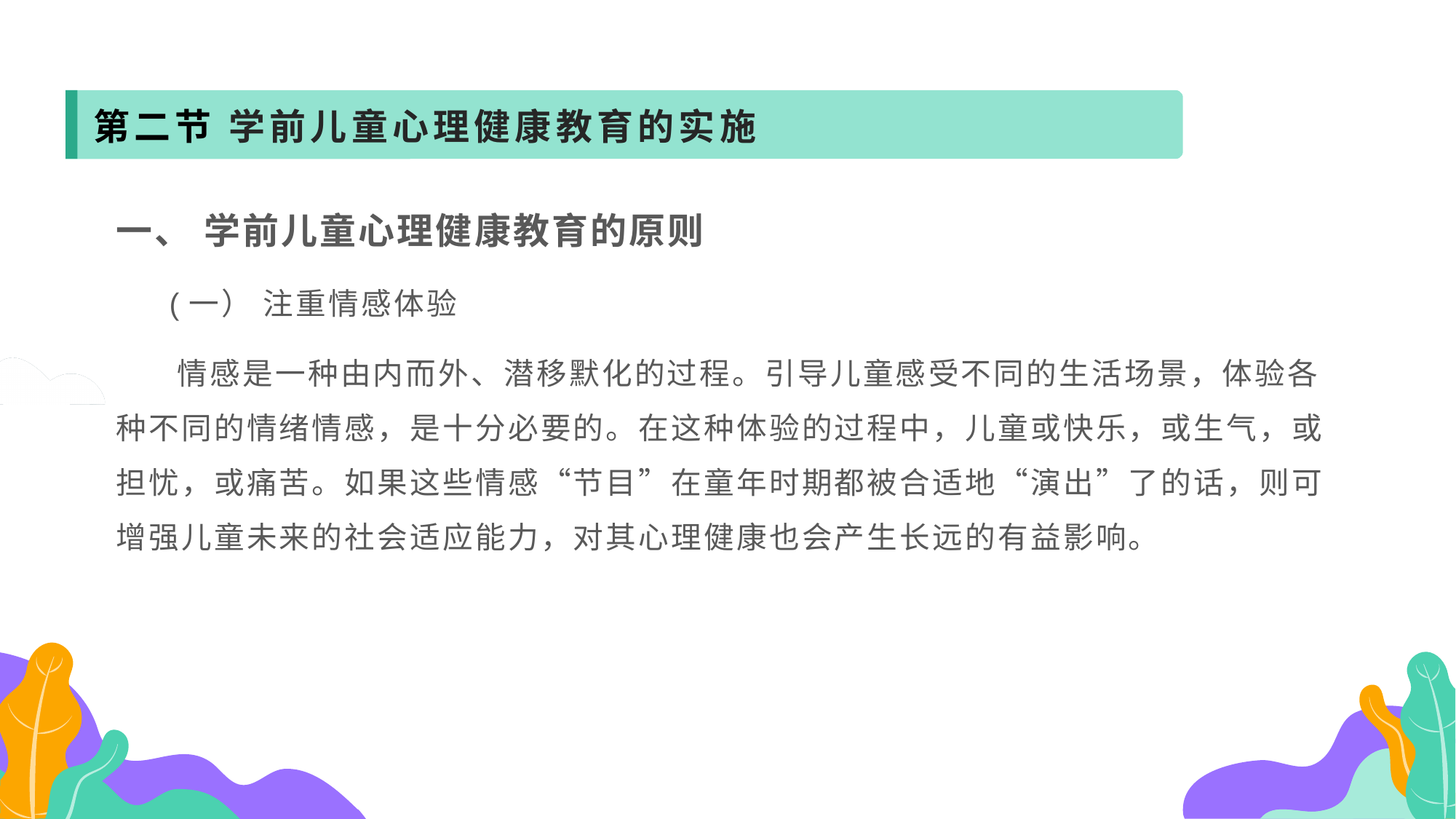

第二节 学前儿童心理健康教育的实施
一、 学前儿童心理健康教育的原则
     (一） 注重情感体验
      情感是一种由内而外、潜移默化的过程。引导儿童感受不同的生活场景，体验各种不同的情绪情感，是十分必要的。在这种体验的过程中，儿童或快乐，或生气，或担忧，或痛苦。如果这些情感“节目”在童年时期都被合适地“演出”了的话，则可增强儿童未来的社会适应能力，对其心理健康也会产生长远的有益影响。